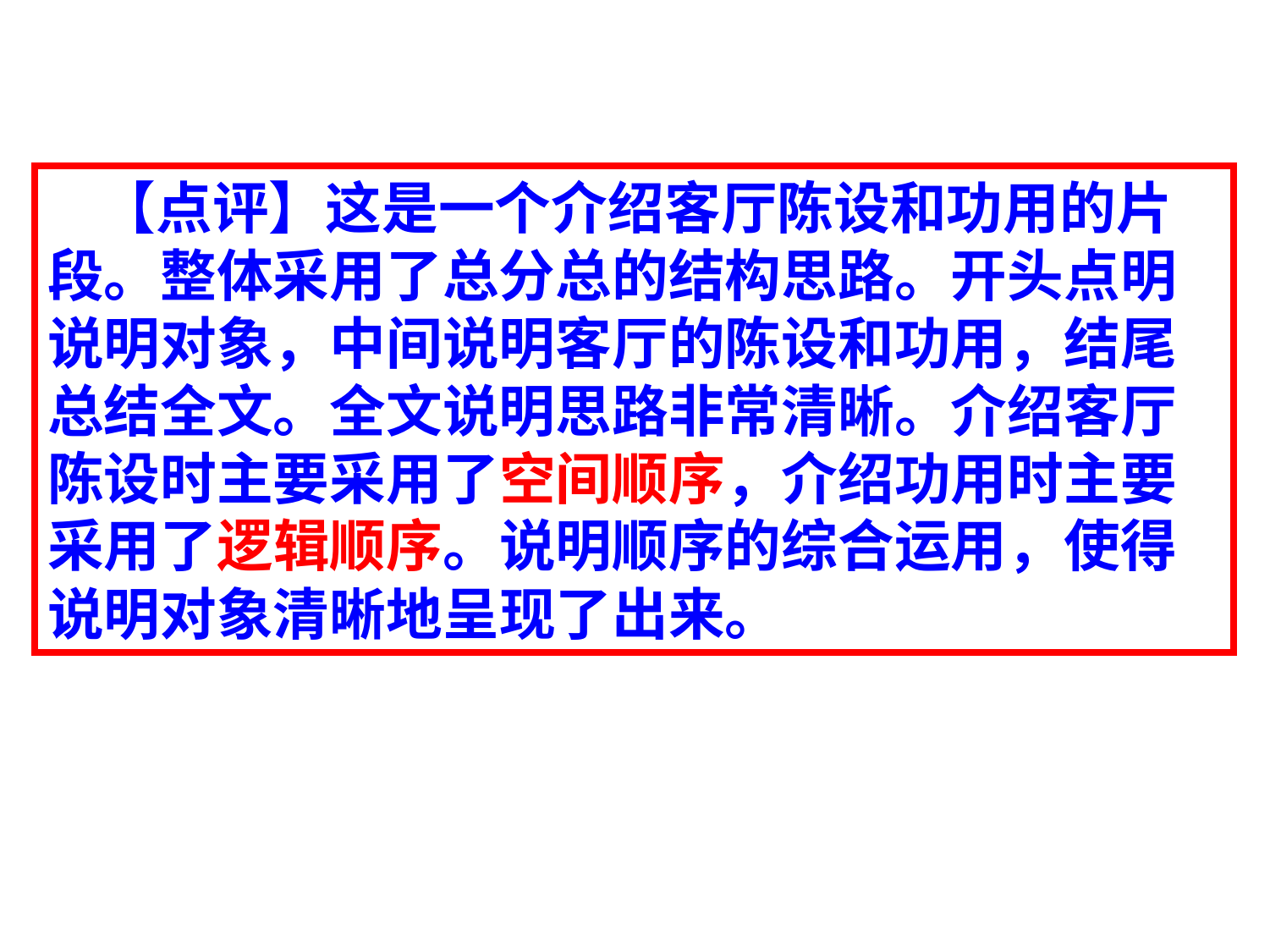

【点评】这是一个介绍客厅陈设和功用的片段。整体采用了总分总的结构思路。开头点明说明对象，中间说明客厅的陈设和功用，结尾总结全文。全文说明思路非常清晰。介绍客厅陈设时主要采用了空间顺序，介绍功用时主要采用了逻辑顺序。说明顺序的综合运用，使得说明对象清晰地呈现了出来。